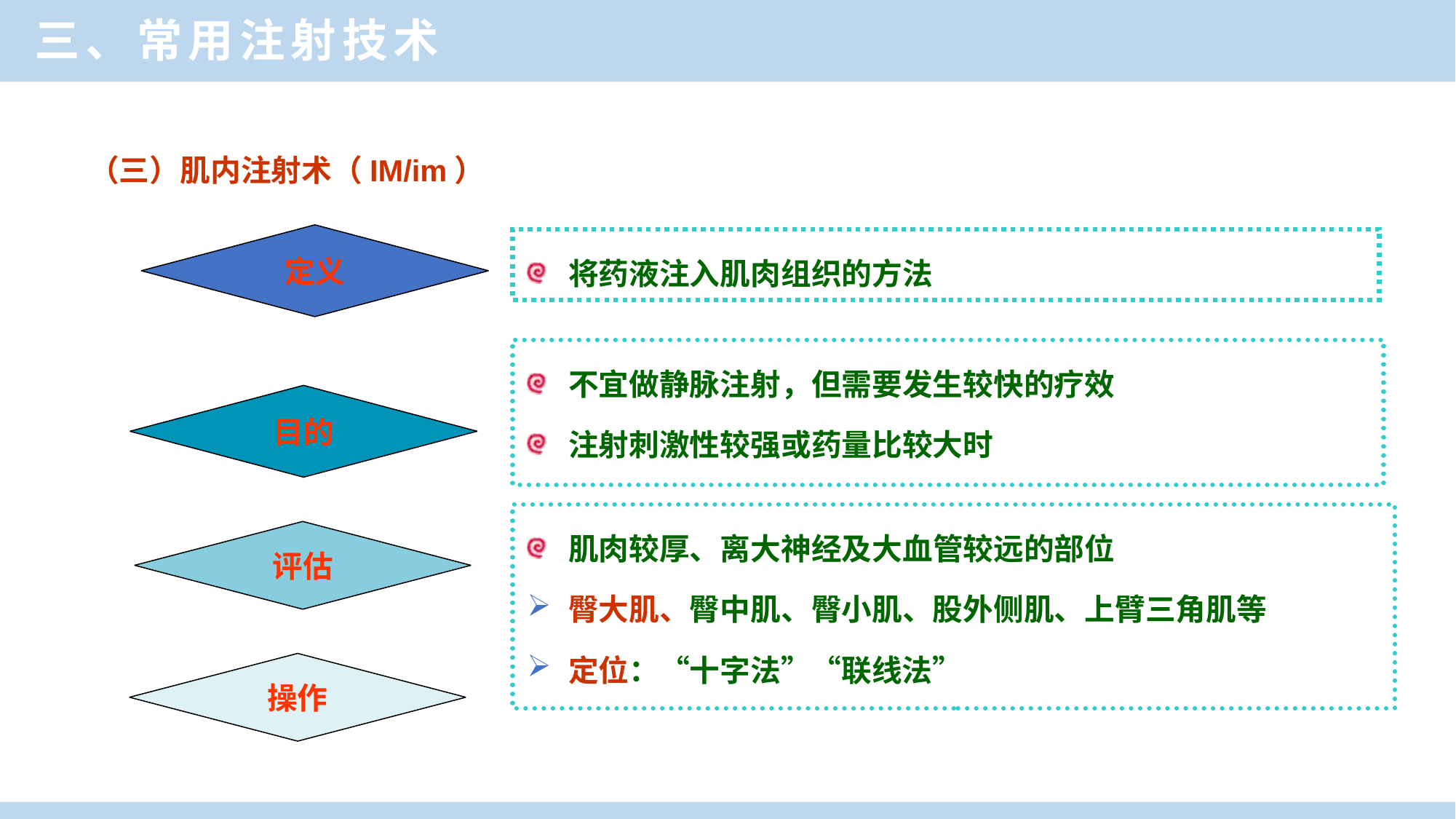

三、常用注射技术
（三）肌内注射术（IM/im）
定义

将药液注入肌肉组织的方法
不宜做静脉注射，但需要发生较快的疗效
注射刺激性较强或药量比较大时
目的
肌肉较厚、离大神经及大血管较远的部位
臀大肌、臀中肌、臀小肌、股外侧肌、上臂三角肌等
定位：“十字法”“联线法”
评估
操作